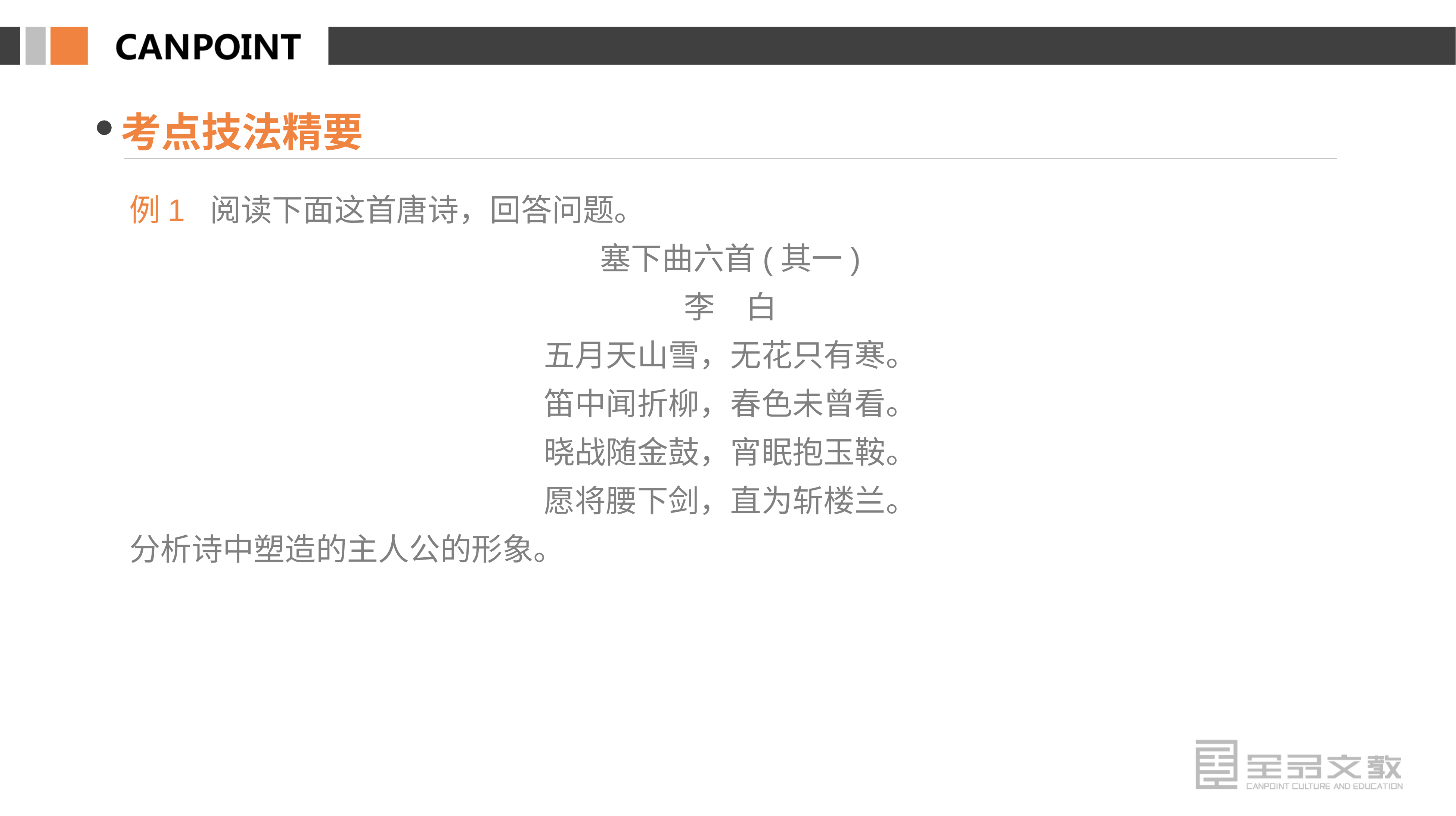

考点技法精要

例1  阅读下面这首唐诗，回答问题。
塞下曲六首(其一)
李　白
五月天山雪，无花只有寒。
笛中闻折柳，春色未曾看。
晓战随金鼓，宵眠抱玉鞍。
愿将腰下剑，直为斩楼兰。
分析诗中塑造的主人公的形象。